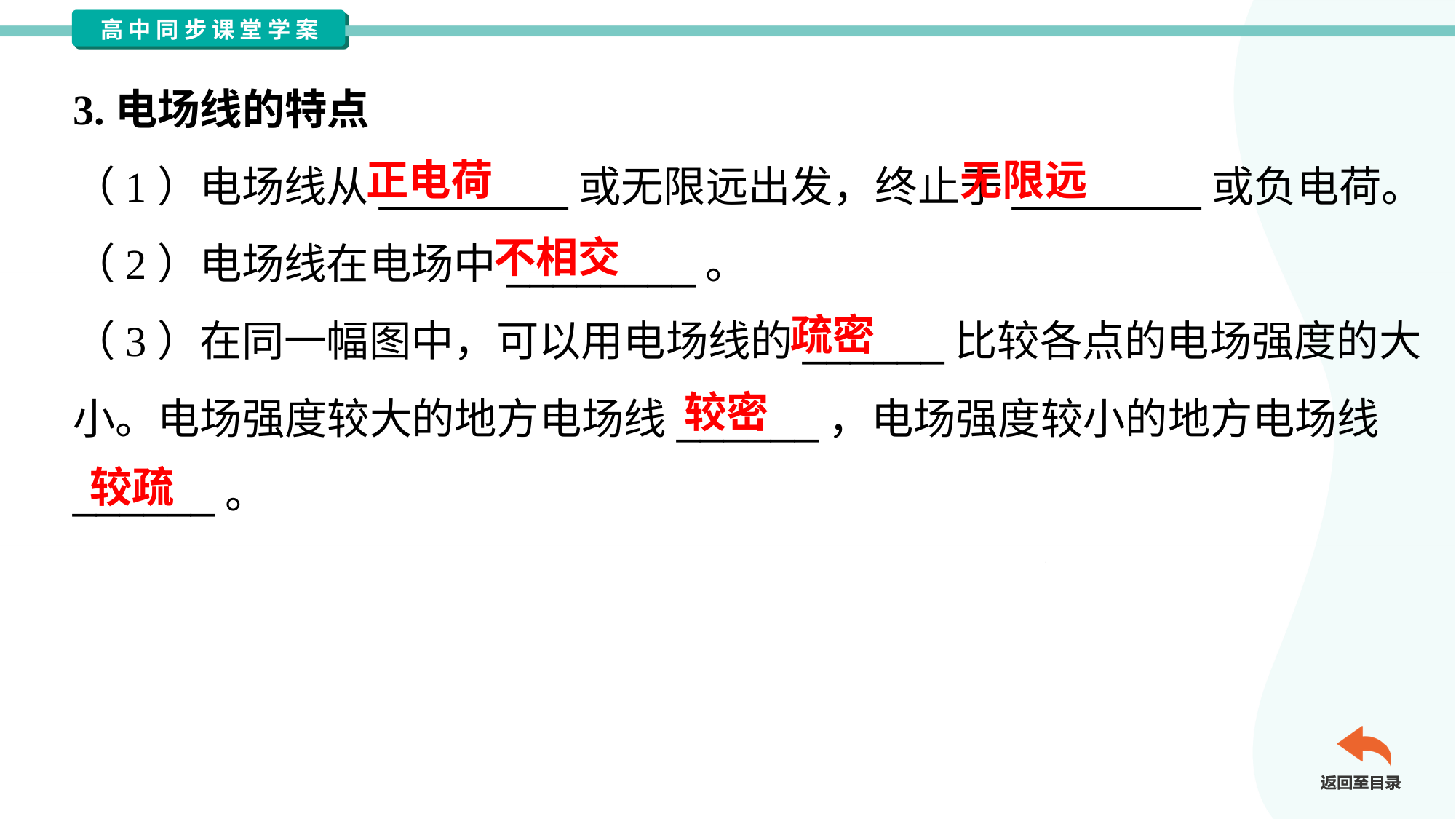

3.电场线的特点
（1）电场线从________或无限远出发，终止于________或负电荷。
（2）电场线在电场中________。
（3）在同一幅图中，可以用电场线的______比较各点的电场强度的大
小。电场强度较大的地方电场线______，电场强度较小的地方电场线
______。
正电荷
无限远
不相交
疏密
较密
较疏